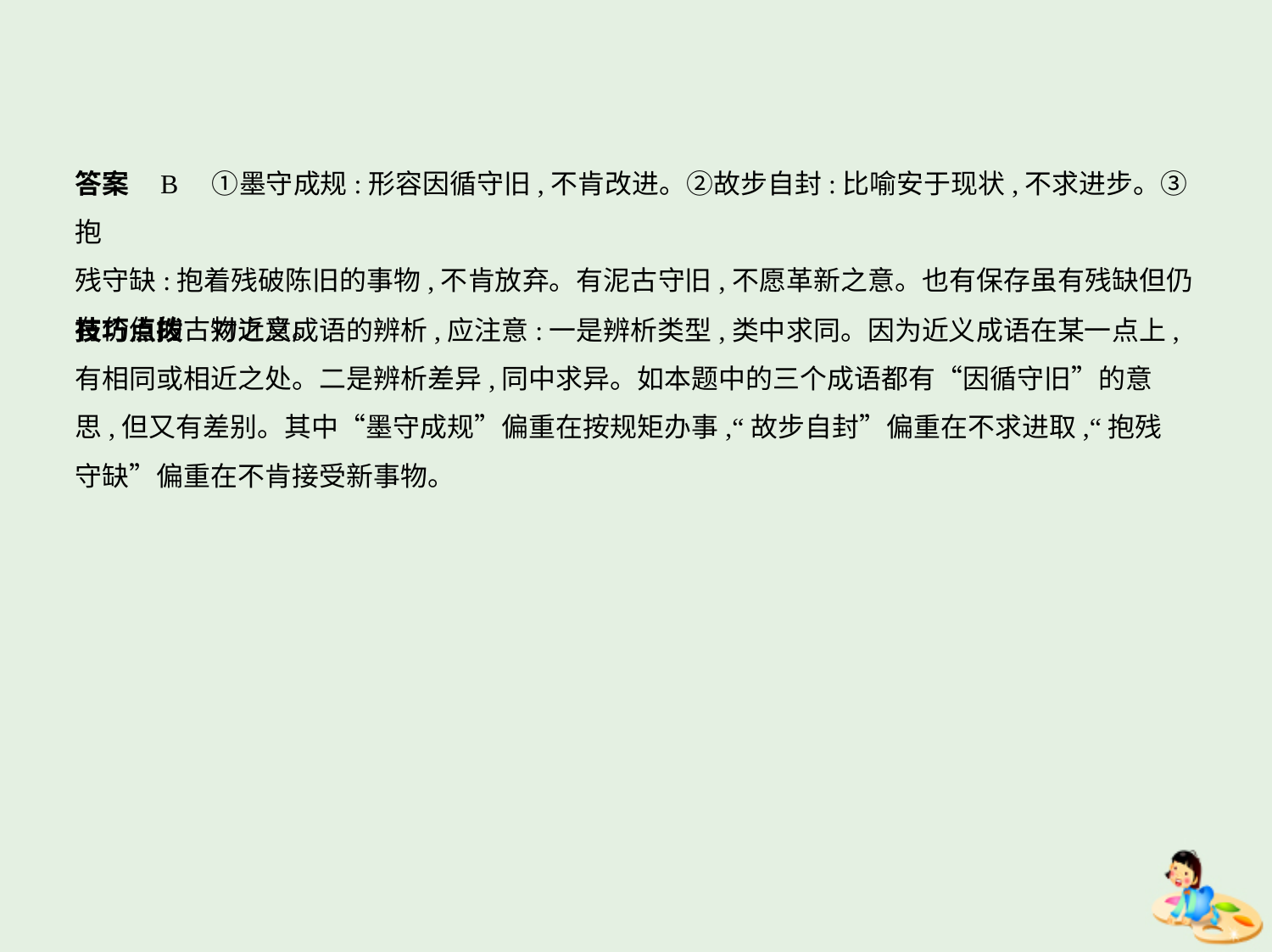

答案    B　①墨守成规:形容因循守旧,不肯改进。②故步自封:比喻安于现状,不求进步。③抱
残守缺:抱着残破陈旧的事物,不肯放弃。有泥古守旧,不愿革新之意。也有保存虽有残缺但仍
有价值的古物之意。
技巧点拨　对近义成语的辨析,应注意:一是辨析类型,类中求同。因为近义成语在某一点上,
有相同或相近之处。二是辨析差异,同中求异。如本题中的三个成语都有“因循守旧”的意
思,但又有差别。其中“墨守成规”偏重在按规矩办事,“故步自封”偏重在不求进取,“抱残
守缺”偏重在不肯接受新事物。